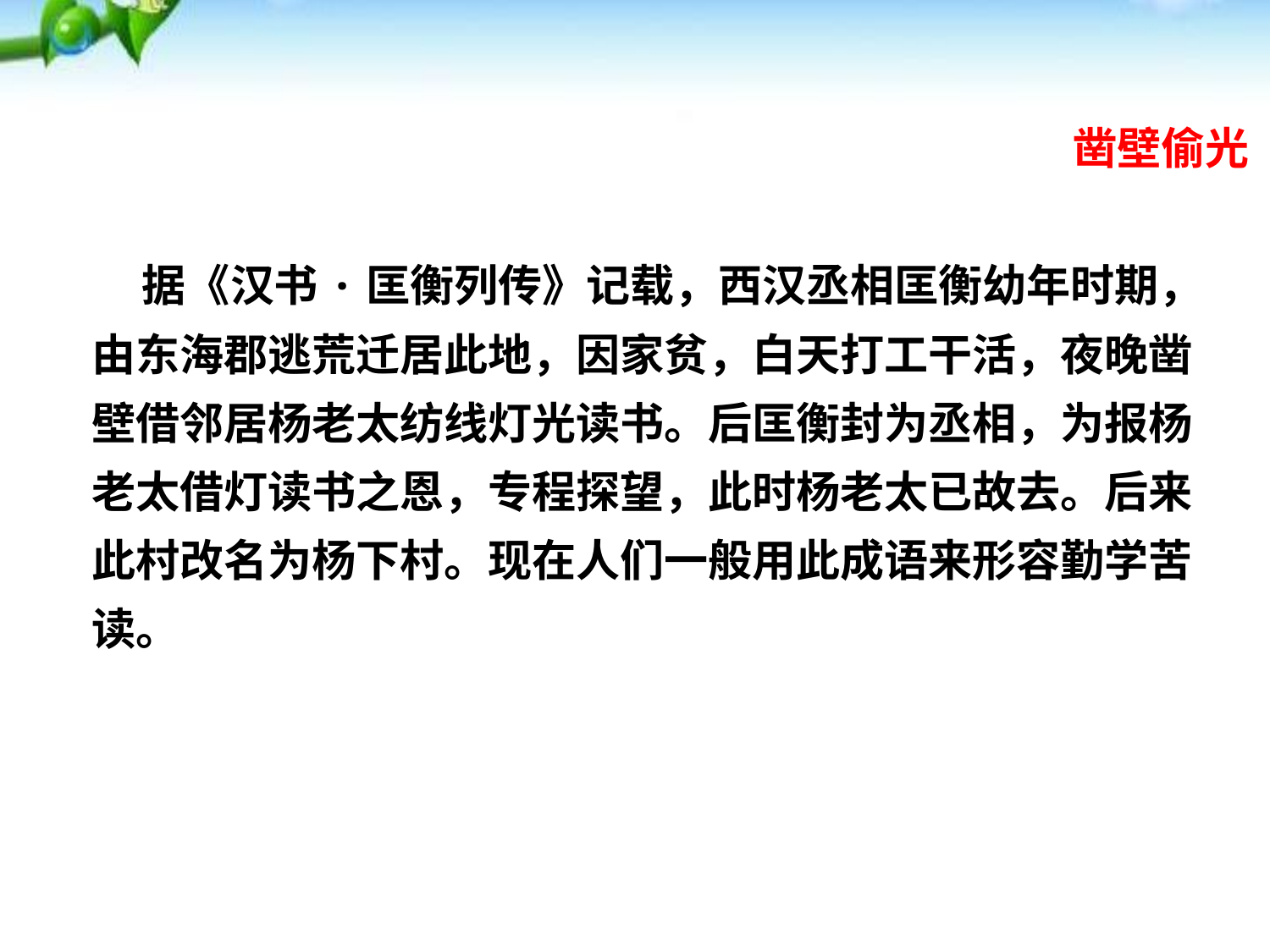

凿壁偷光
    据《汉书·匡衡列传》记载，西汉丞相匡衡幼年时期，由东海郡逃荒迁居此地，因家贫，白天打工干活，夜晚凿壁借邻居杨老太纺线灯光读书。后匡衡封为丞相，为报杨老太借灯读书之恩，专程探望，此时杨老太已故去。后来此村改名为杨下村。现在人们一般用此成语来形容勤学苦读。